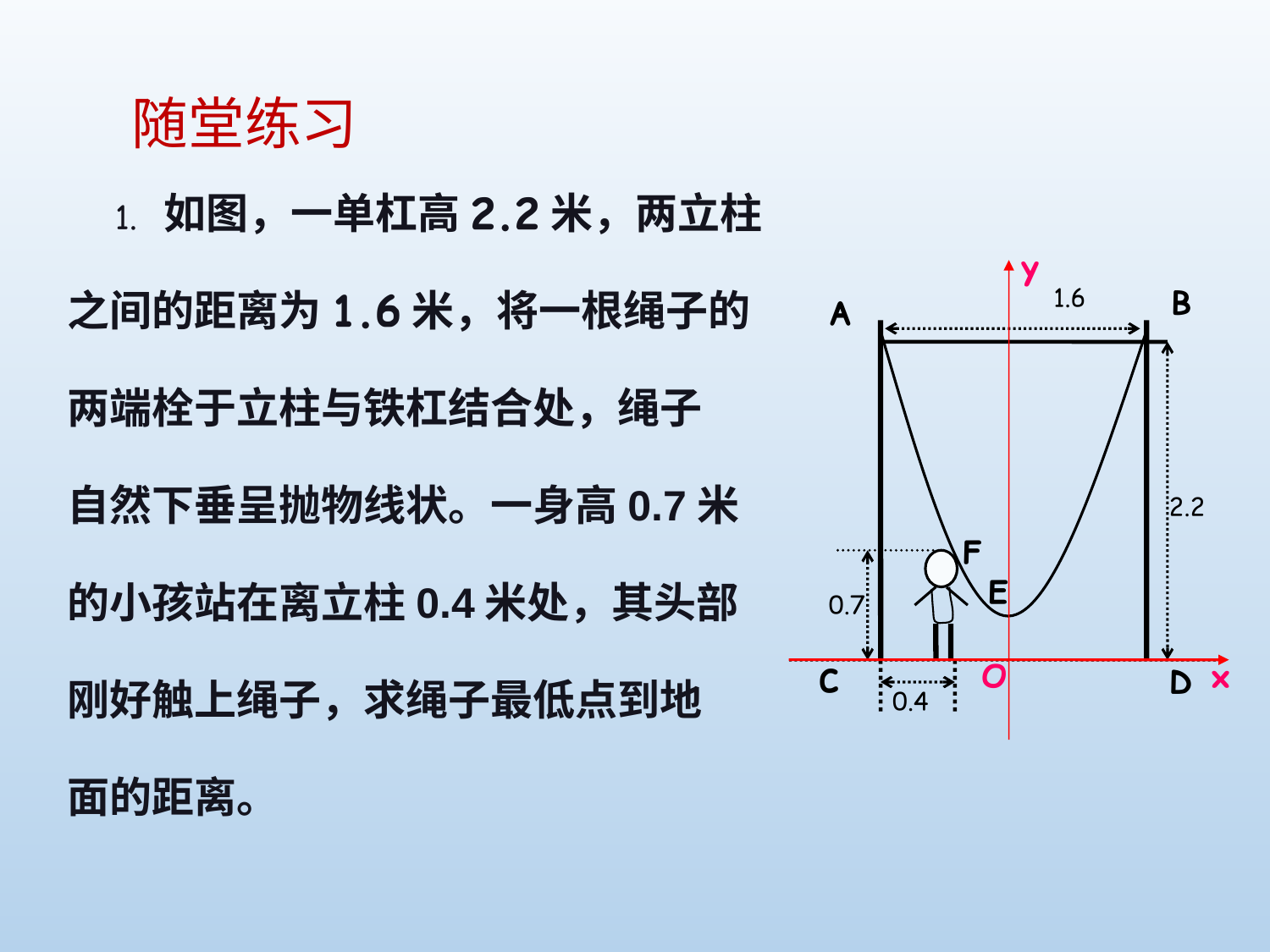

1.  如图，一单杠高2.2米，两立柱
之间的距离为1.6米，将一根绳子的
两端栓于立柱与铁杠结合处，绳子
自然下垂呈抛物线状。一身高0.7米
的小孩站在离立柱0.4米处，其头部
刚好触上绳子，求绳子最低点到地
面的距离。

随堂练习
y

O
x

1.6
B
A

2.2
F

E
0.7
C
D

0.4